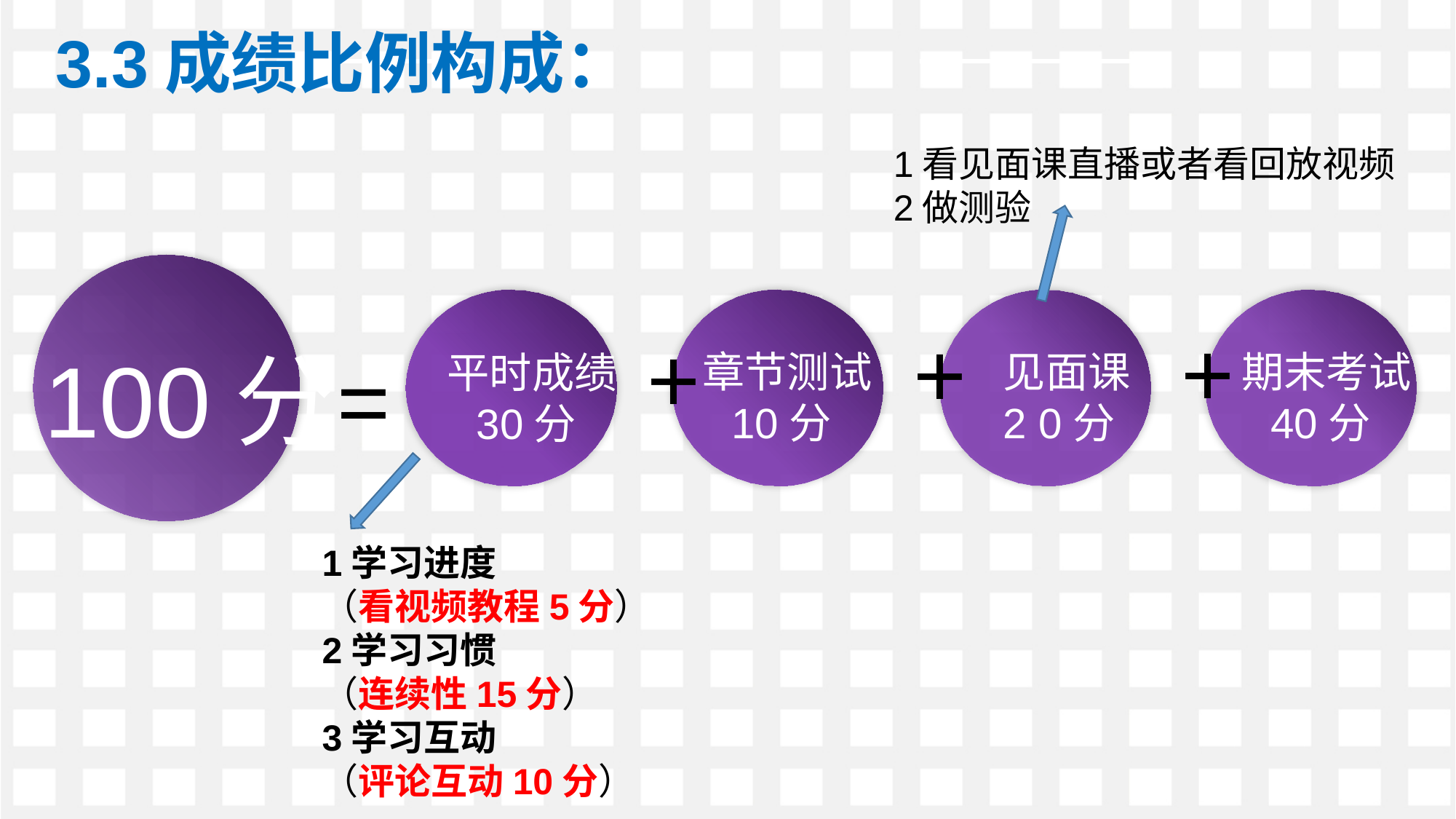

3.3成绩比例构成：
1看见面课直播或者看回放视频
2做测验

+
+
+
100分
=
 见面课
 2 0分
期末考试
  40分
章节测试
  10分
平时成绩
  30分

1学习进度
（看视频教程5分）
2学习习惯
（连续性15分）
3学习互动
（评论互动10分）